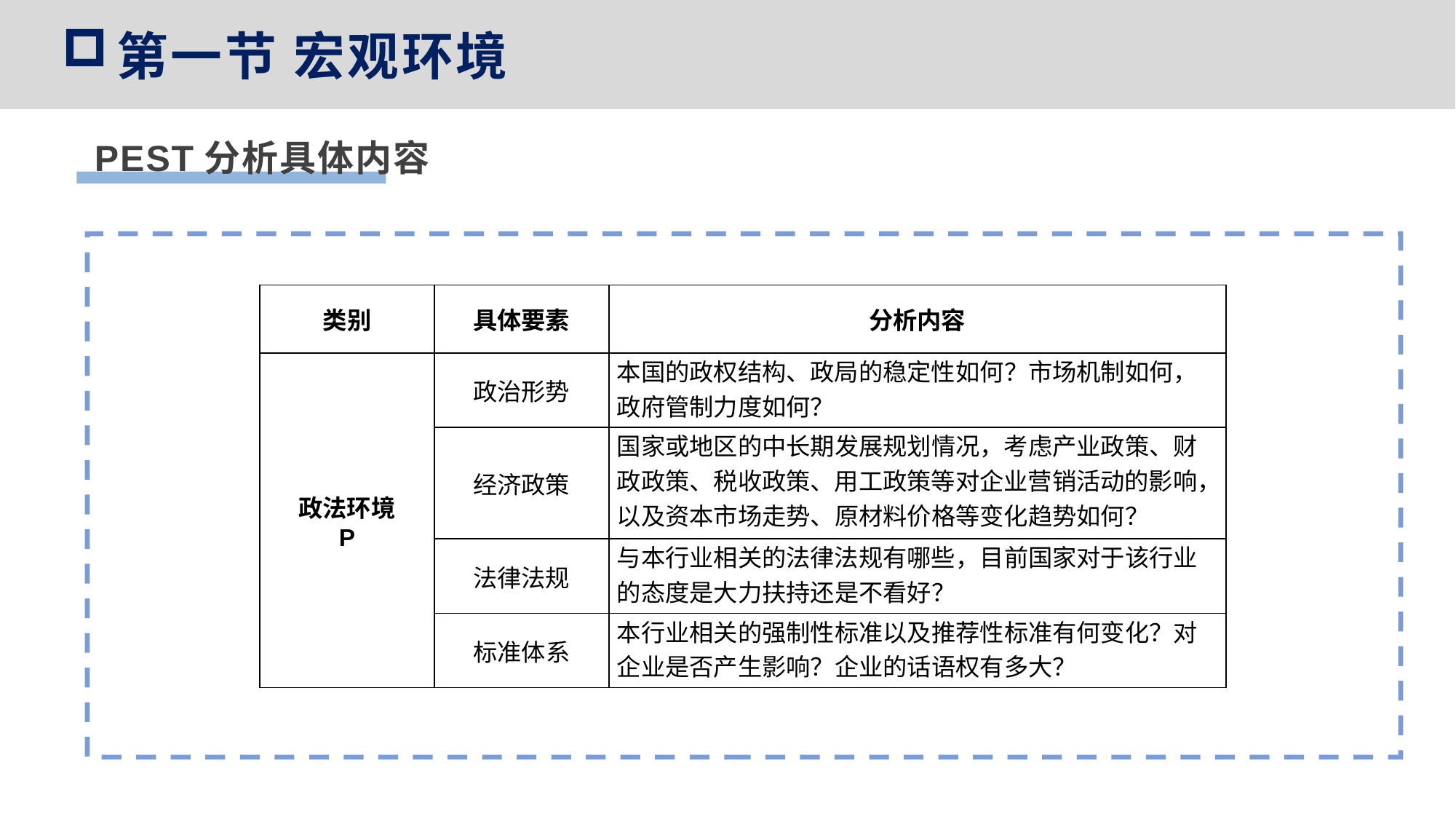

第一节 宏观环境
PEST分析具体内容

| 类别 | 具体要素 | 分析内容 |
| --- | --- | --- |
| 政法环境 P | 政治形势 | 本国的政权结构、政局的稳定性如何？市场机制如何，政府管制力度如何？ |
|  | 经济政策 | 国家或地区的中长期发展规划情况，考虑产业政策、财政政策、税收政策、用工政策等对企业营销活动的影响，以及资本市场走势、原材料价格等变化趋势如何？ |
|  | 法律法规 | 与本行业相关的法律法规有哪些，目前国家对于该行业的态度是大力扶持还是不看好？ |
|  | 标准体系 | 本行业相关的强制性标准以及推荐性标准有何变化？对企业是否产生影响？企业的话语权有多大？ |